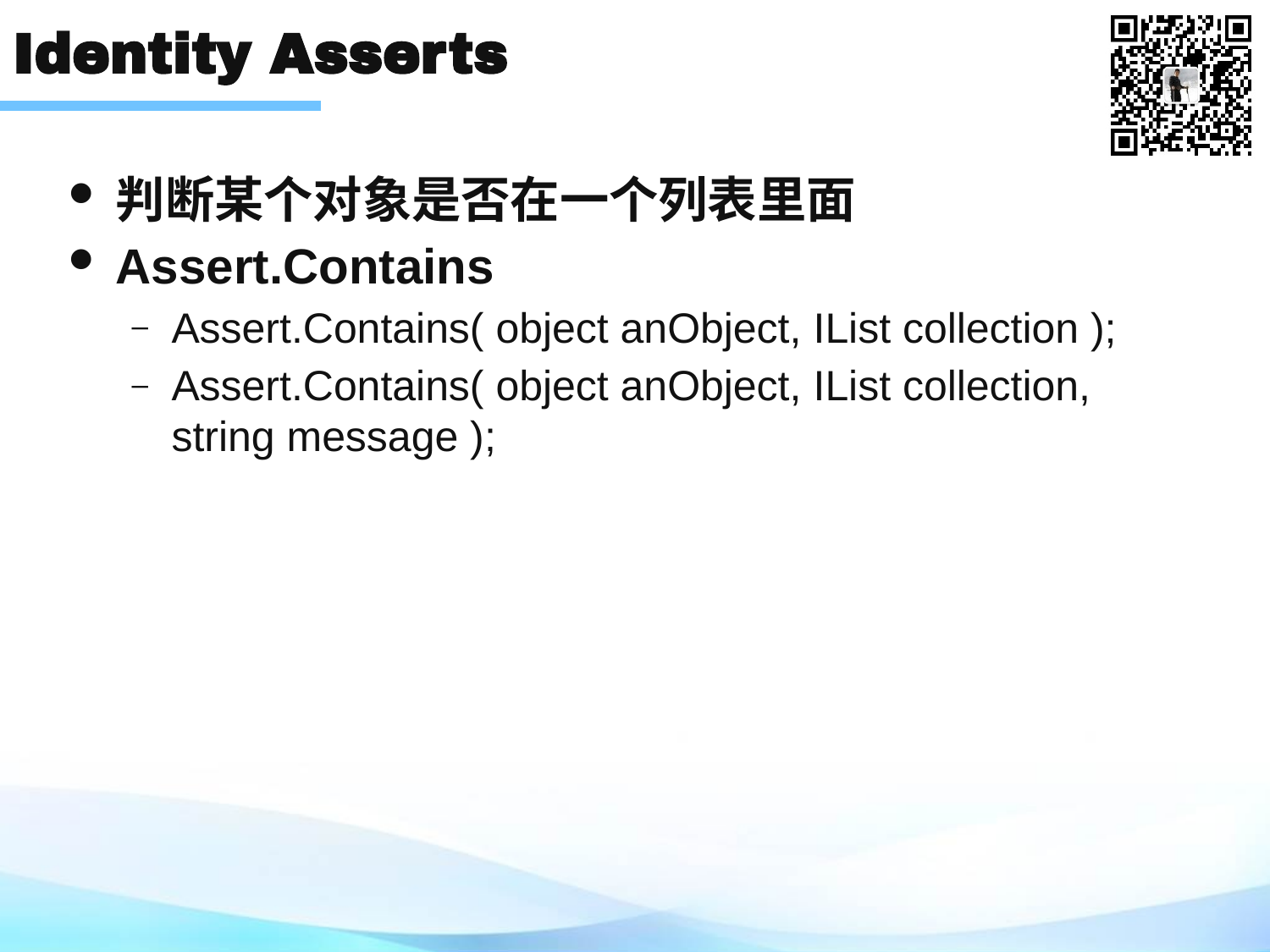

# Identity Asserts
判断某个对象是否在一个列表里面
Assert.Contains
Assert.Contains( object anObject, IList collection );
Assert.Contains( object anObject, IList collection, string message );